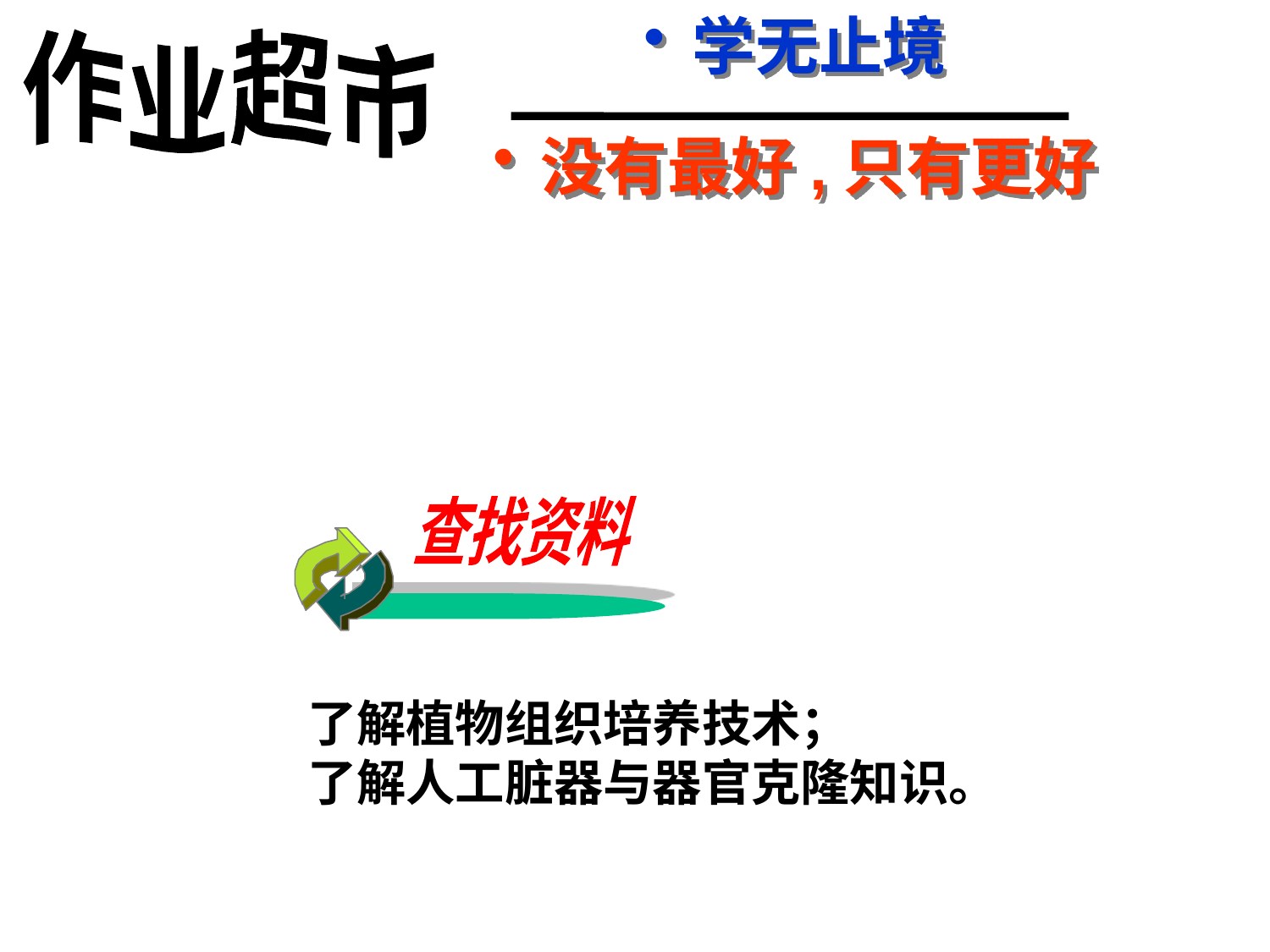

学无止境
没有最好,只有更好

作业超市

查找资料

了解植物组织培养技术；
了解人工脏器与器官克隆知识。